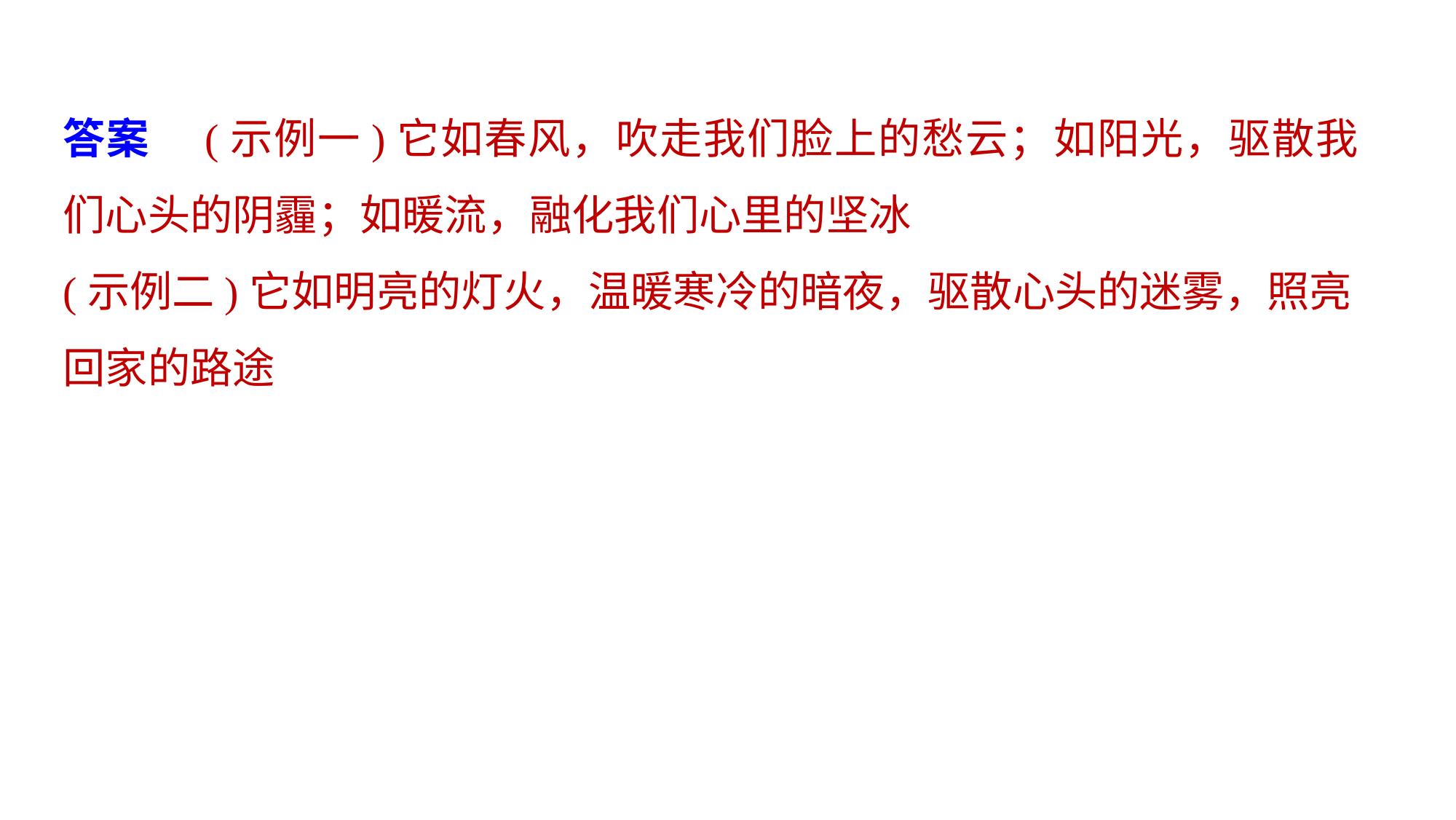

答案　(示例一)它如春风，吹走我们脸上的愁云；如阳光，驱散我们心头的阴霾；如暖流，融化我们心里的坚冰
(示例二)它如明亮的灯火，温暖寒冷的暗夜，驱散心头的迷雾，照亮回家的路途